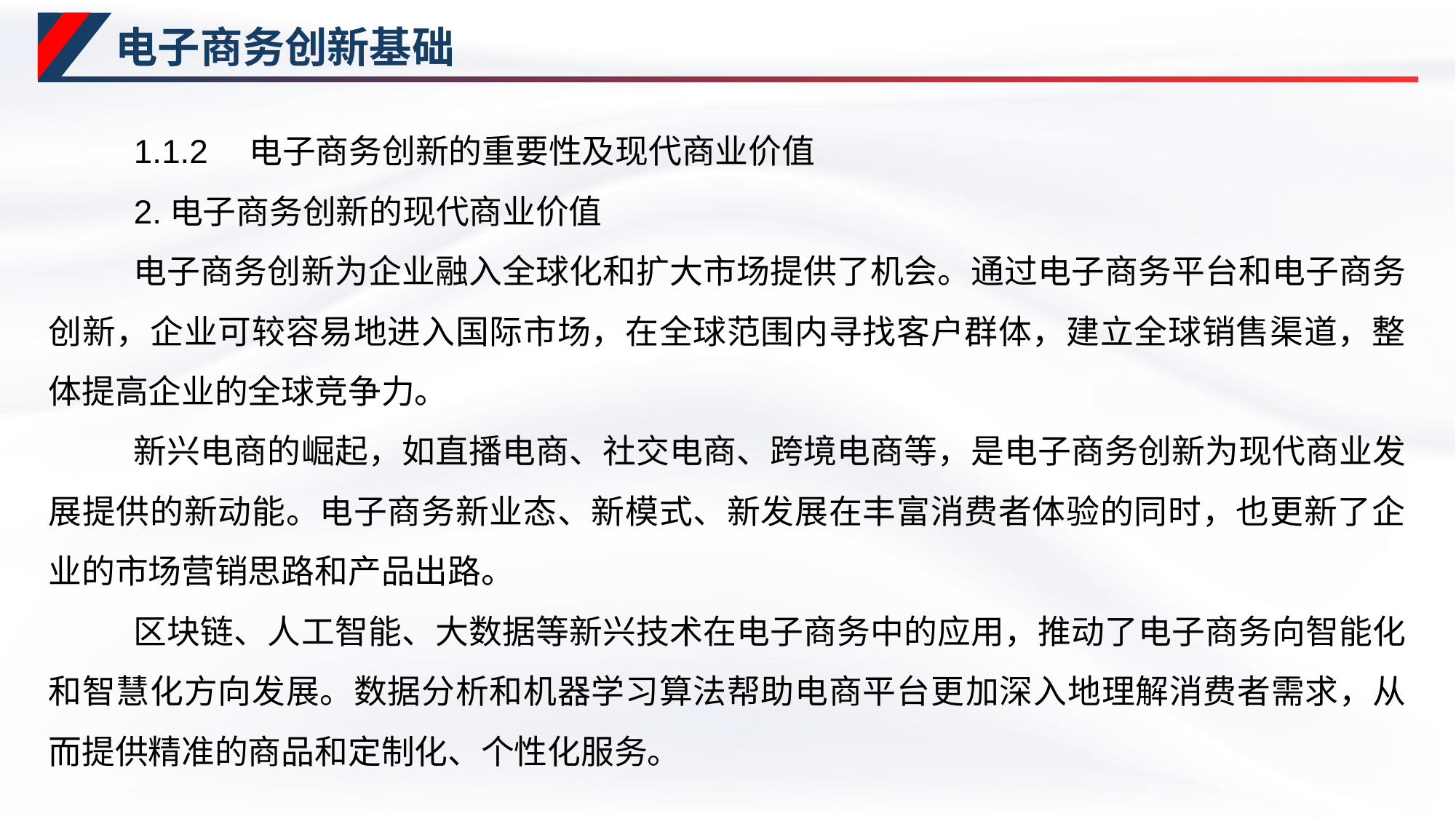

# 电子商务创新基础
1.1.2　电子商务创新的重要性及现代商业价值
2.电子商务创新的现代商业价值
电子商务创新为企业融入全球化和扩大市场提供了机会。通过电子商务平台和电子商务创新，企业可较容易地进入国际市场，在全球范围内寻找客户群体，建立全球销售渠道，整体提高企业的全球竞争力。
新兴电商的崛起，如直播电商、社交电商、跨境电商等，是电子商务创新为现代商业发展提供的新动能。电子商务新业态、新模式、新发展在丰富消费者体验的同时，也更新了企业的市场营销思路和产品出路。
区块链、人工智能、大数据等新兴技术在电子商务中的应用，推动了电子商务向智能化和智慧化方向发展。数据分析和机器学习算法帮助电商平台更加深入地理解消费者需求，从而提供精准的商品和定制化、个性化服务。